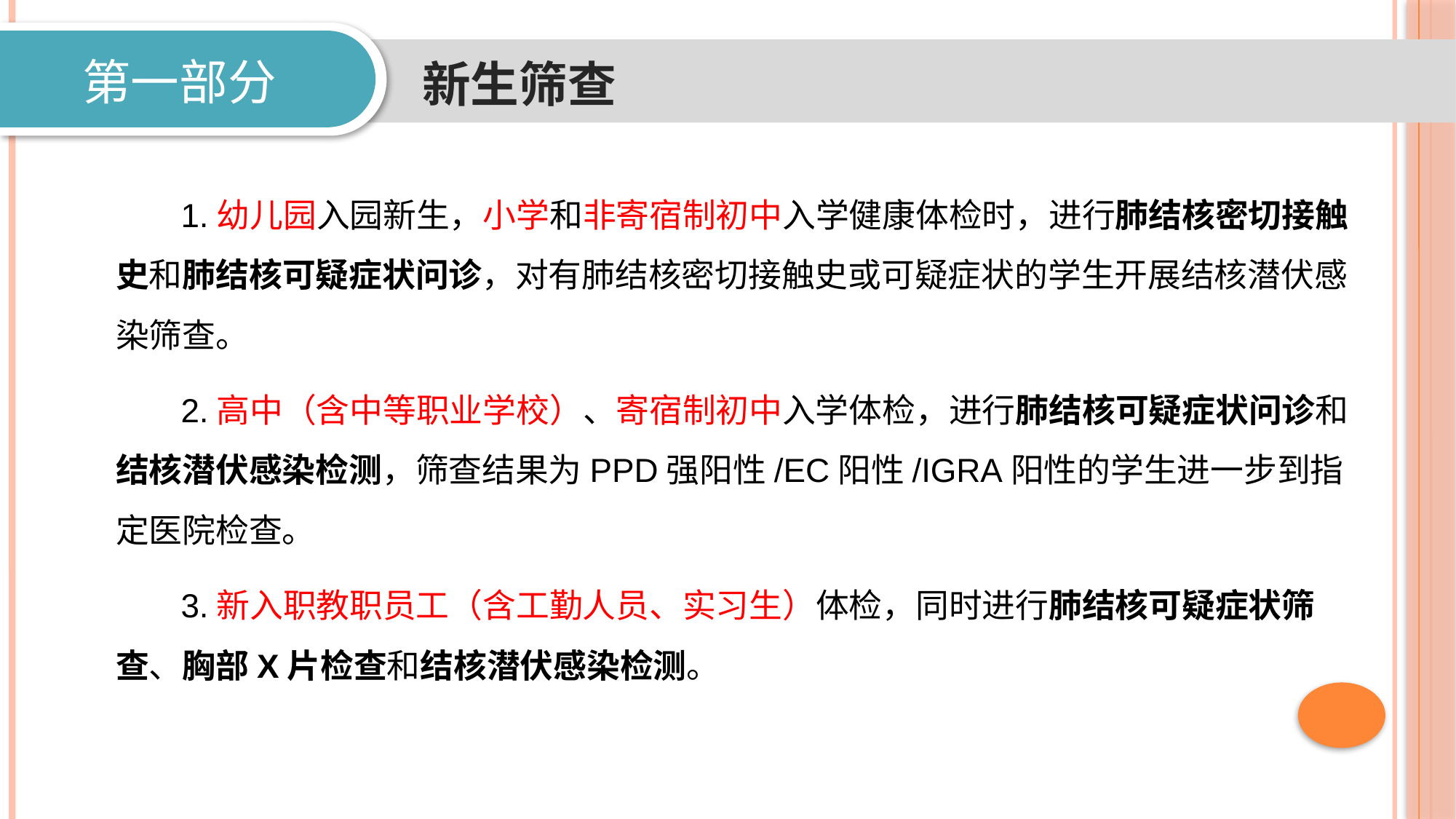

第一部分
新生筛查
       1.幼儿园入园新生，小学和非寄宿制初中入学健康体检时，进行肺结核密切接触史和肺结核可疑症状问诊，对有肺结核密切接触史或可疑症状的学生开展结核潜伏感染筛查。
       2.高中（含中等职业学校）、寄宿制初中入学体检，进行肺结核可疑症状问诊和结核潜伏感染检测，筛查结果为PPD强阳性/EC阳性/IGRA阳性的学生进一步到指定医院检查。
       3.新入职教职员工（含工勤人员、实习生）体检，同时进行肺结核可疑症状筛查、胸部X片检查和结核潜伏感染检测。